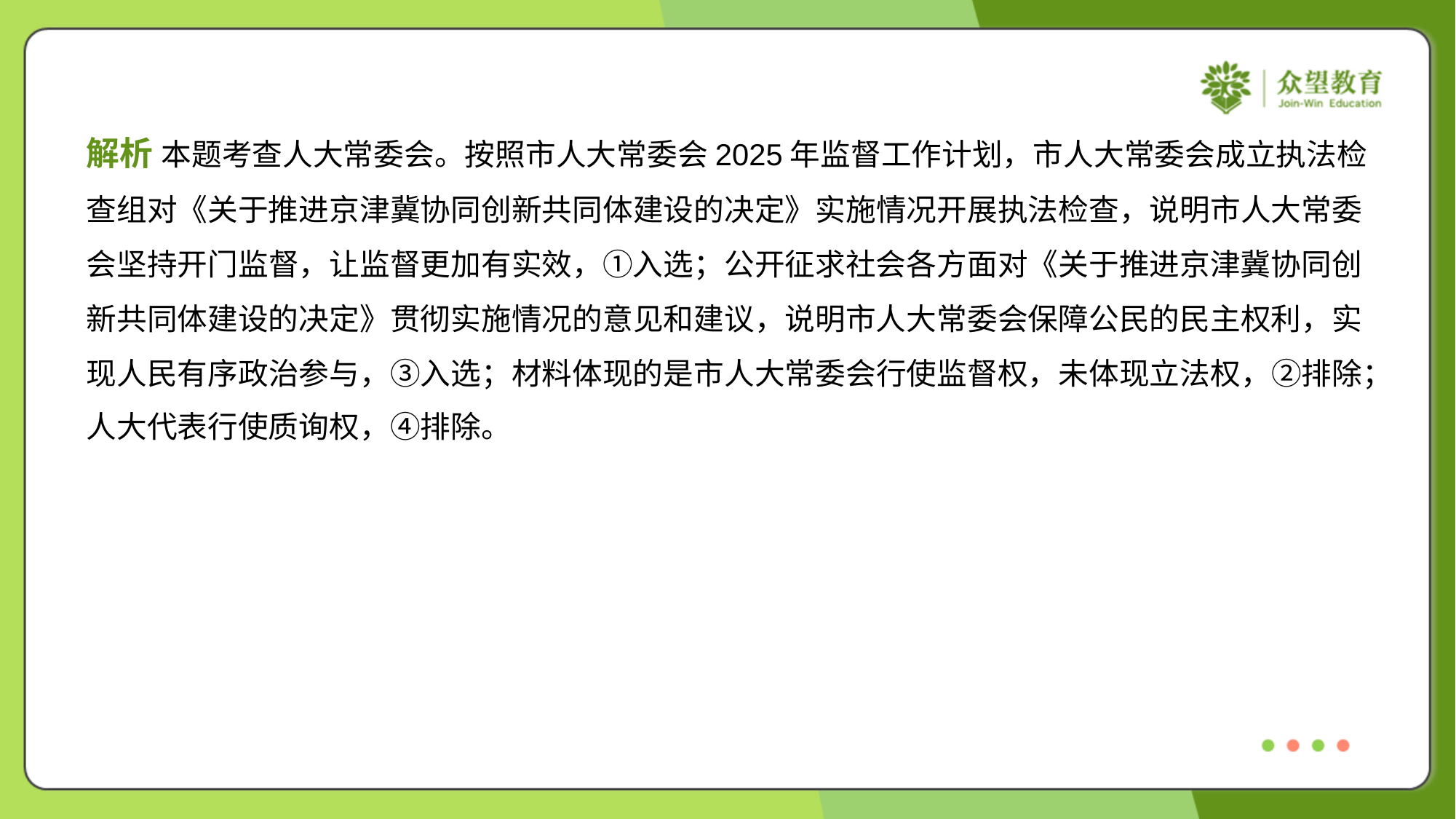

解析 本题考查人大常委会。按照市人大常委会2025年监督工作计划，市人大常委会成立执法检
查组对《关于推进京津冀协同创新共同体建设的决定》实施情况开展执法检查，说明市人大常委
会坚持开门监督，让监督更加有实效，①入选；公开征求社会各方面对《关于推进京津冀协同创
新共同体建设的决定》贯彻实施情况的意见和建议，说明市人大常委会保障公民的民主权利，实
现人民有序政治参与，③入选；材料体现的是市人大常委会行使监督权，未体现立法权，②排除；
人大代表行使质询权，④排除。